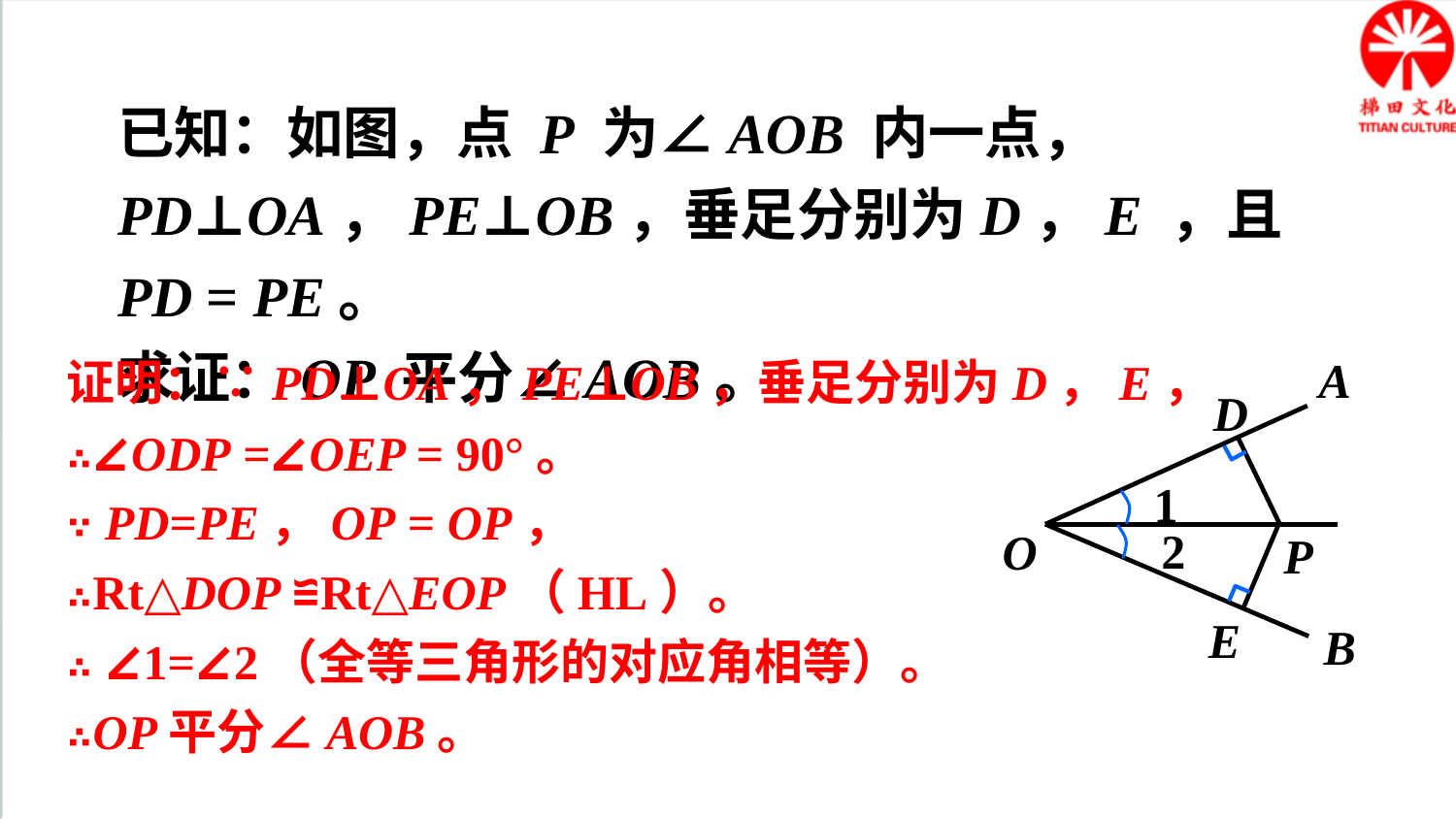

已知：如图，点 P 为∠AOB 内一点， PD⊥OA，PE⊥OB，垂足分别为D，E ，且 PD = PE。
求证：OP 平分∠AOB。
A

1

2
O

B
D
P
E
证明：∵PD⊥OA，PE⊥OB，垂足分别为D，E，
∴∠ODP =∠OEP = 90°。
∵ PD=PE，OP = OP，
∴Rt△DOP ≌Rt△EOP（HL）。
∴ ∠1=∠2（全等三角形的对应角相等）。
∴OP平分∠AOB。